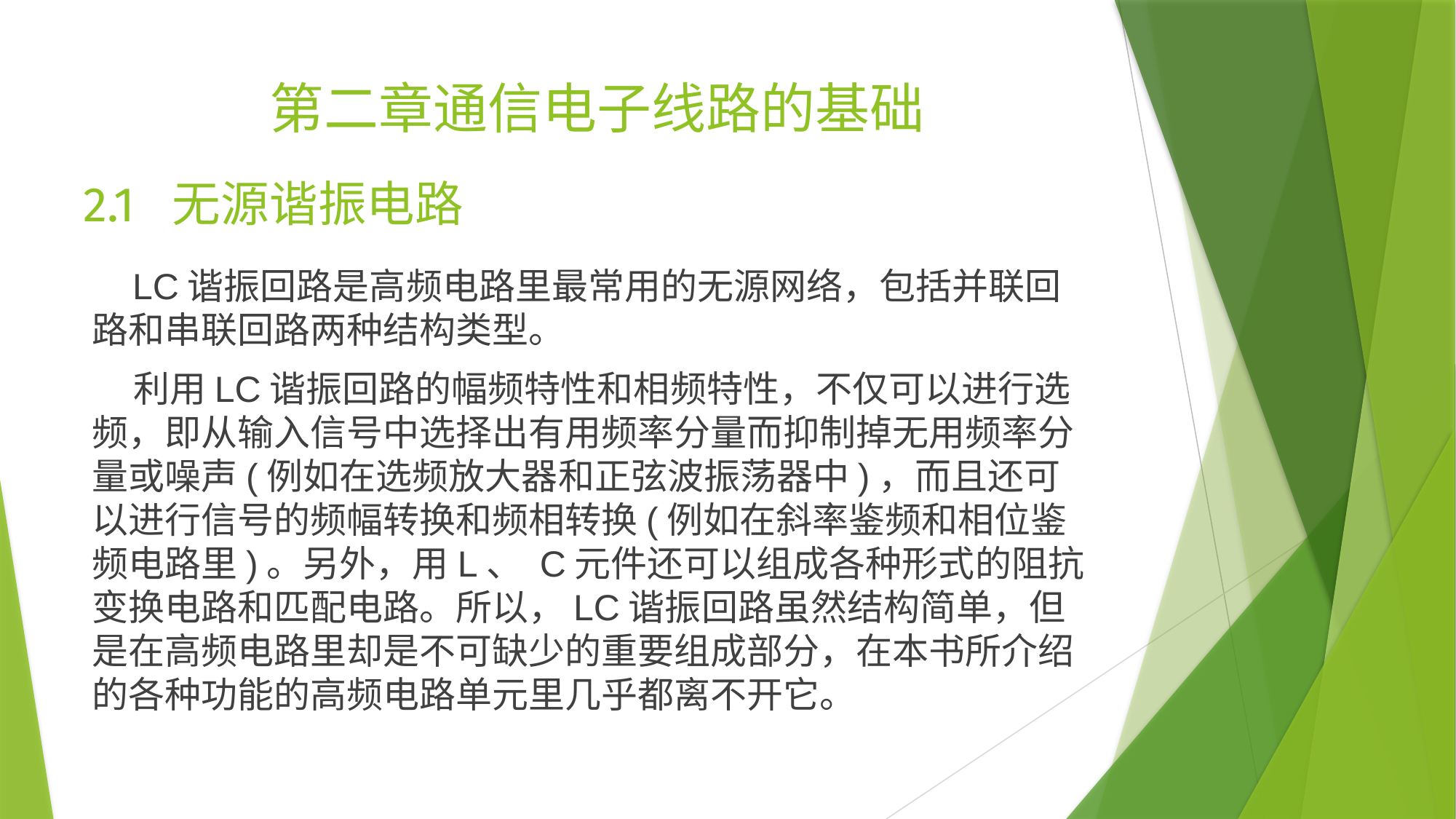

# 第二章通信电子线路的基础
2.1  无源谐振电路
    LC谐振回路是高频电路里最常用的无源网络，包括并联回路和串联回路两种结构类型。
    利用LC谐振回路的幅频特性和相频特性，不仅可以进行选频，即从输入信号中选择出有用频率分量而抑制掉无用频率分量或噪声(例如在选频放大器和正弦波振荡器中)，而且还可以进行信号的频幅转换和频相转换(例如在斜率鉴频和相位鉴频电路里)。另外，用L、 C元件还可以组成各种形式的阻抗变换电路和匹配电路。所以，LC谐振回路虽然结构简单，但是在高频电路里却是不可缺少的重要组成部分，在本书所介绍的各种功能的高频电路单元里几乎都离不开它。